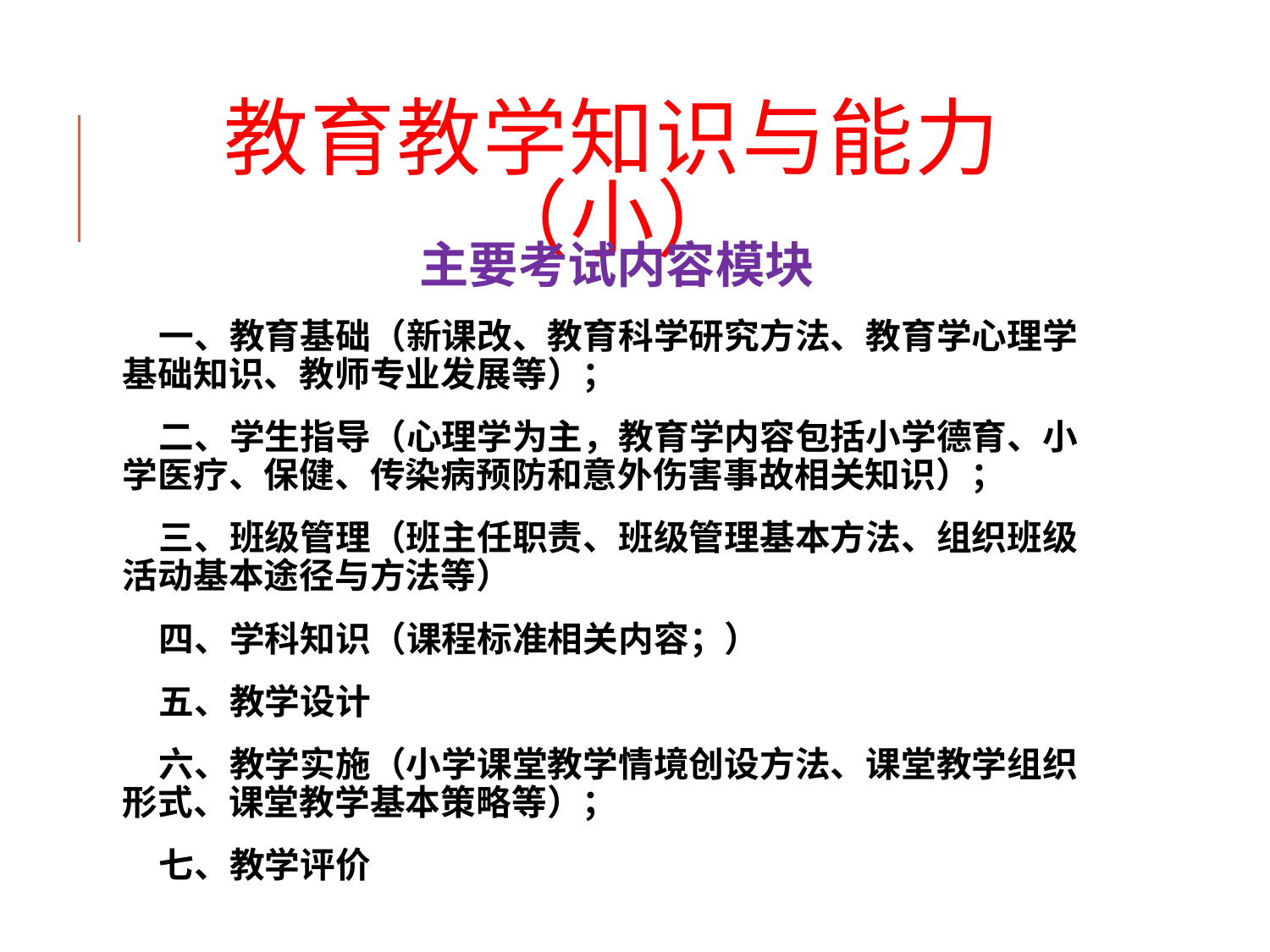

教育教学知识与能力（小）
主要考试内容模块
     一、教育基础（新课改、教育科学研究方法、教育学心理学基础知识、教师专业发展等）；
     二、学生指导（心理学为主，教育学内容包括小学德育、小学医疗、保健、传染病预防和意外伤害事故相关知识）；
     三、班级管理（班主任职责、班级管理基本方法、组织班级活动基本途径与方法等）
     四、学科知识（课程标准相关内容；）
     五、教学设计
     六、教学实施（小学课堂教学情境创设方法、课堂教学组织形式、课堂教学基本策略等）；
     七、教学评价